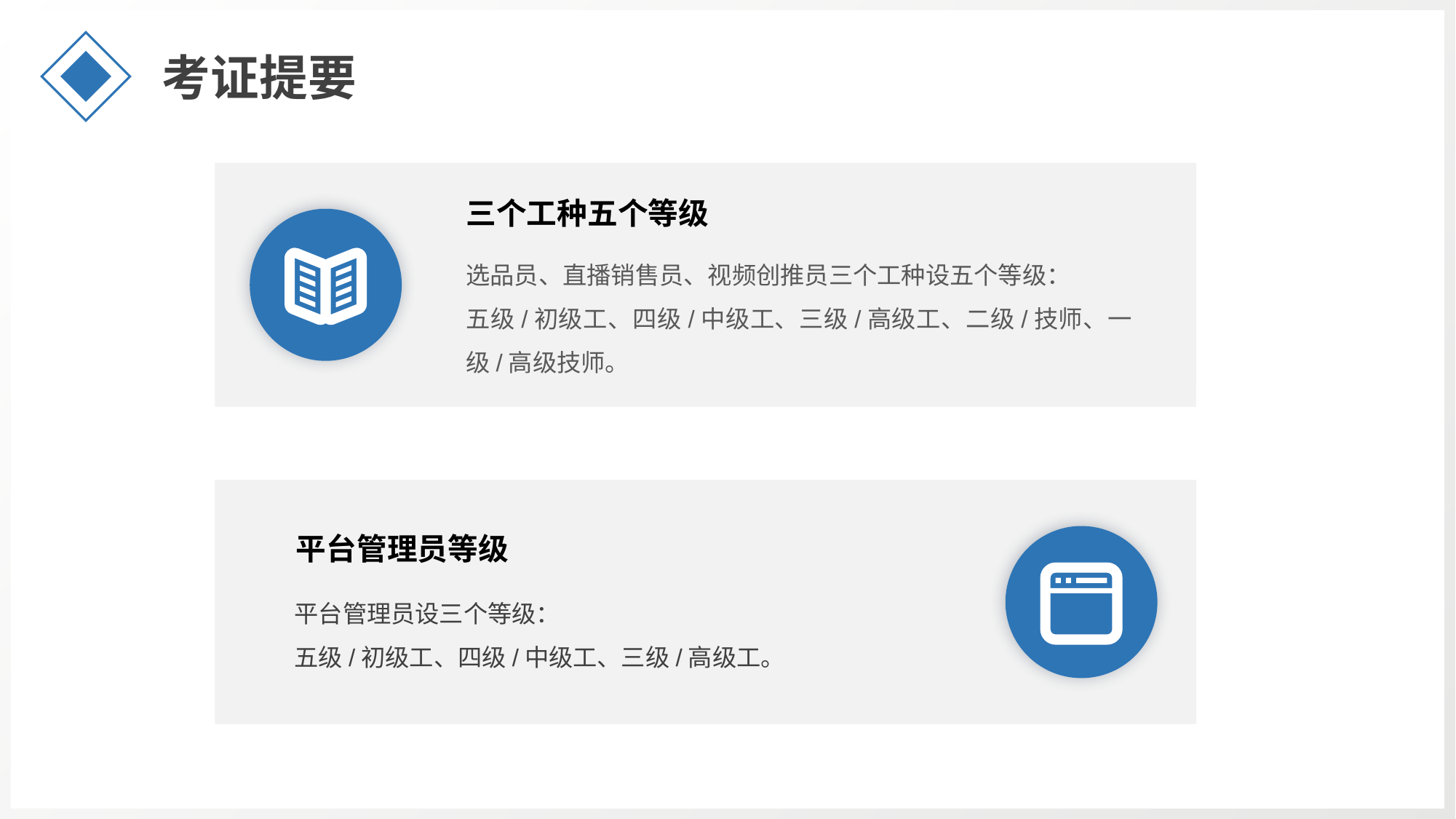

考证提要

三个工种五个等级

选品员、直播销售员、视频创推员三个工种设五个等级：
五级/初级工、四级/中级工、三级/高级工、二级/技师、一级/高级技师。

平台管理员等级

平台管理员设三个等级：
五级/初级工、四级/中级工、三级/高级工。